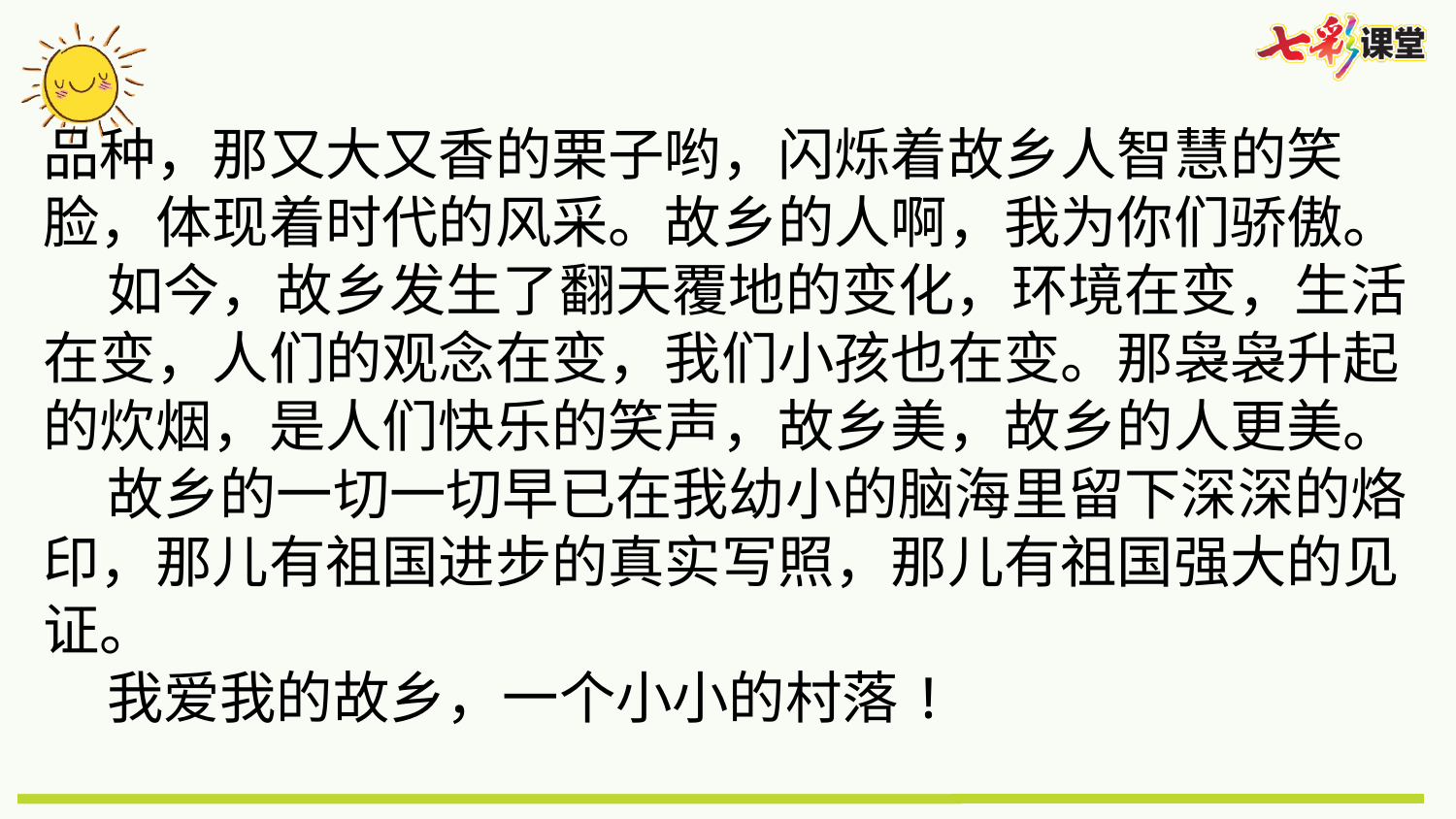

品种，那又大又香的栗子哟，闪烁着故乡人智慧的笑脸，体现着时代的风采。故乡的人啊，我为你们骄傲。
    如今，故乡发生了翻天覆地的变化，环境在变，生活在变，人们的观念在变，我们小孩也在变。那袅袅升起的炊烟，是人们快乐的笑声，故乡美，故乡的人更美。
    故乡的一切一切早已在我幼小的脑海里留下深深的烙印，那儿有祖国进步的真实写照，那儿有祖国强大的见证。
    我爱我的故乡，一个小小的村落!